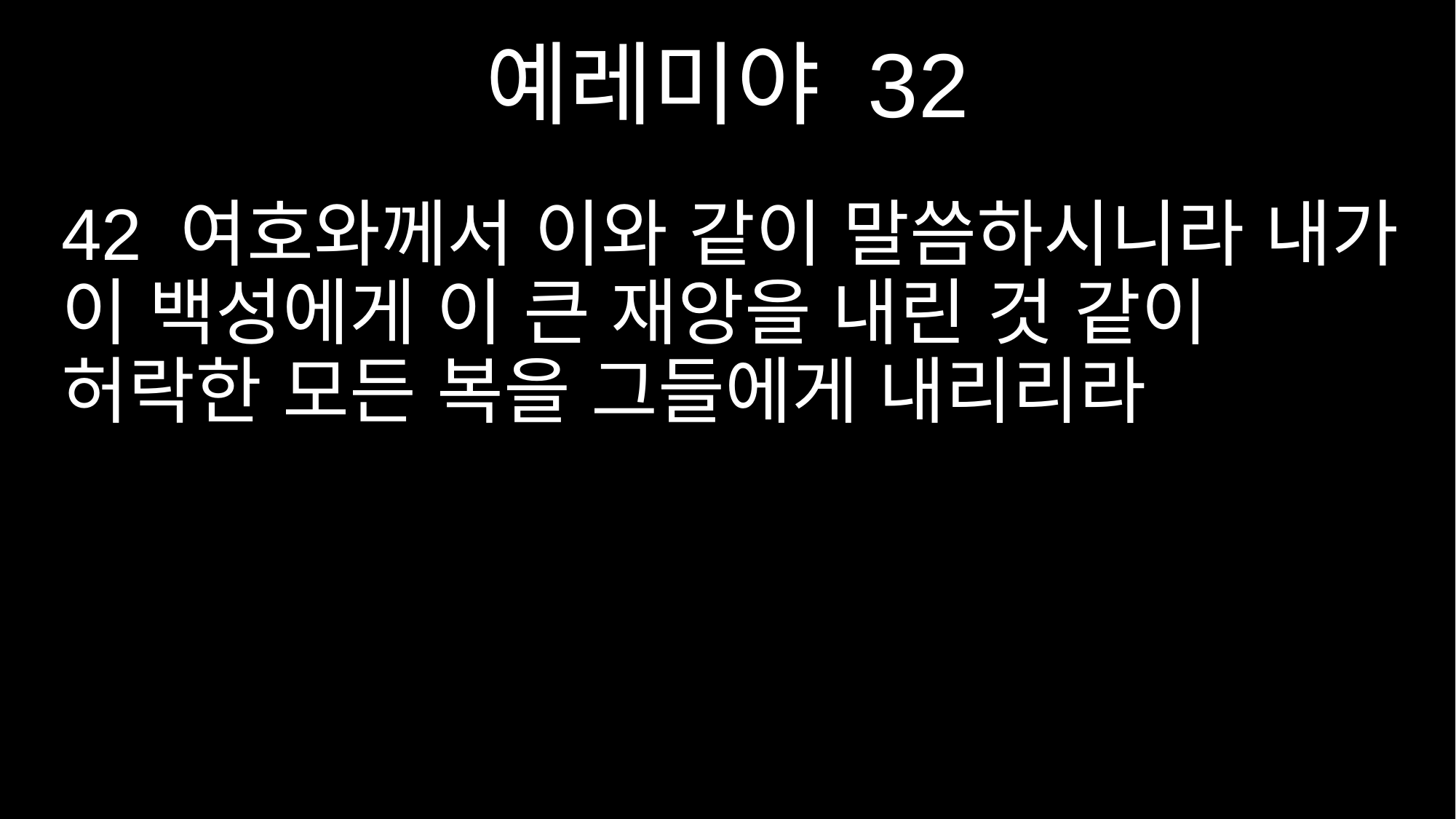

예레미야 32
42 여호와께서 이와 같이 말씀하시니라 내가 이 백성에게 이 큰 재앙을 내린 것 같이 허락한 모든 복을 그들에게 내리리라